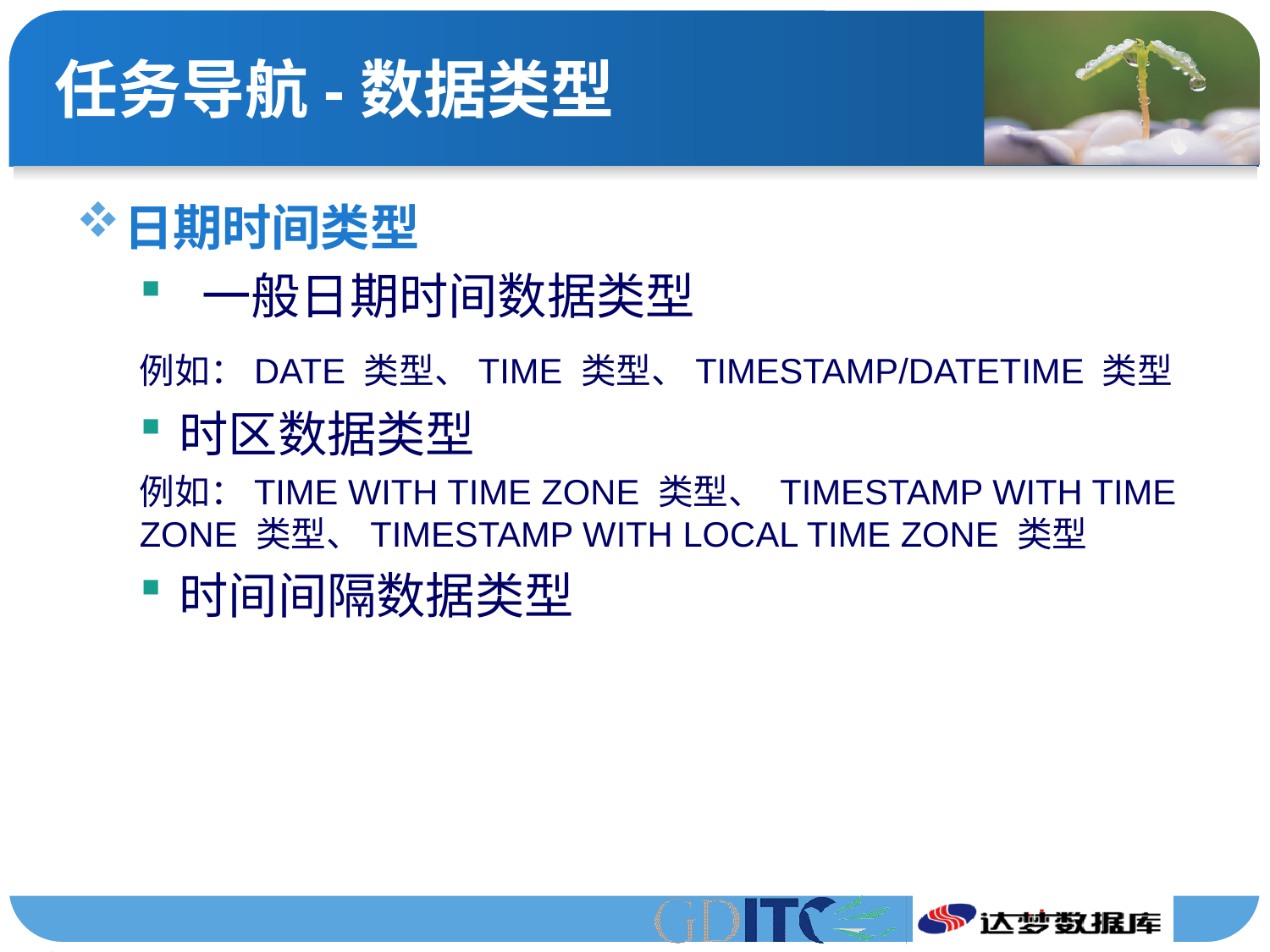

# 任务导航-数据类型
日期时间类型
 一般日期时间数据类型
例如：DATE 类型、TIME 类型、TIMESTAMP/DATETIME 类型
时区数据类型
例如：TIME WITH TIME ZONE 类型、 TIMESTAMP WITH TIME ZONE 类型、TIMESTAMP WITH LOCAL TIME ZONE 类型
时间间隔数据类型